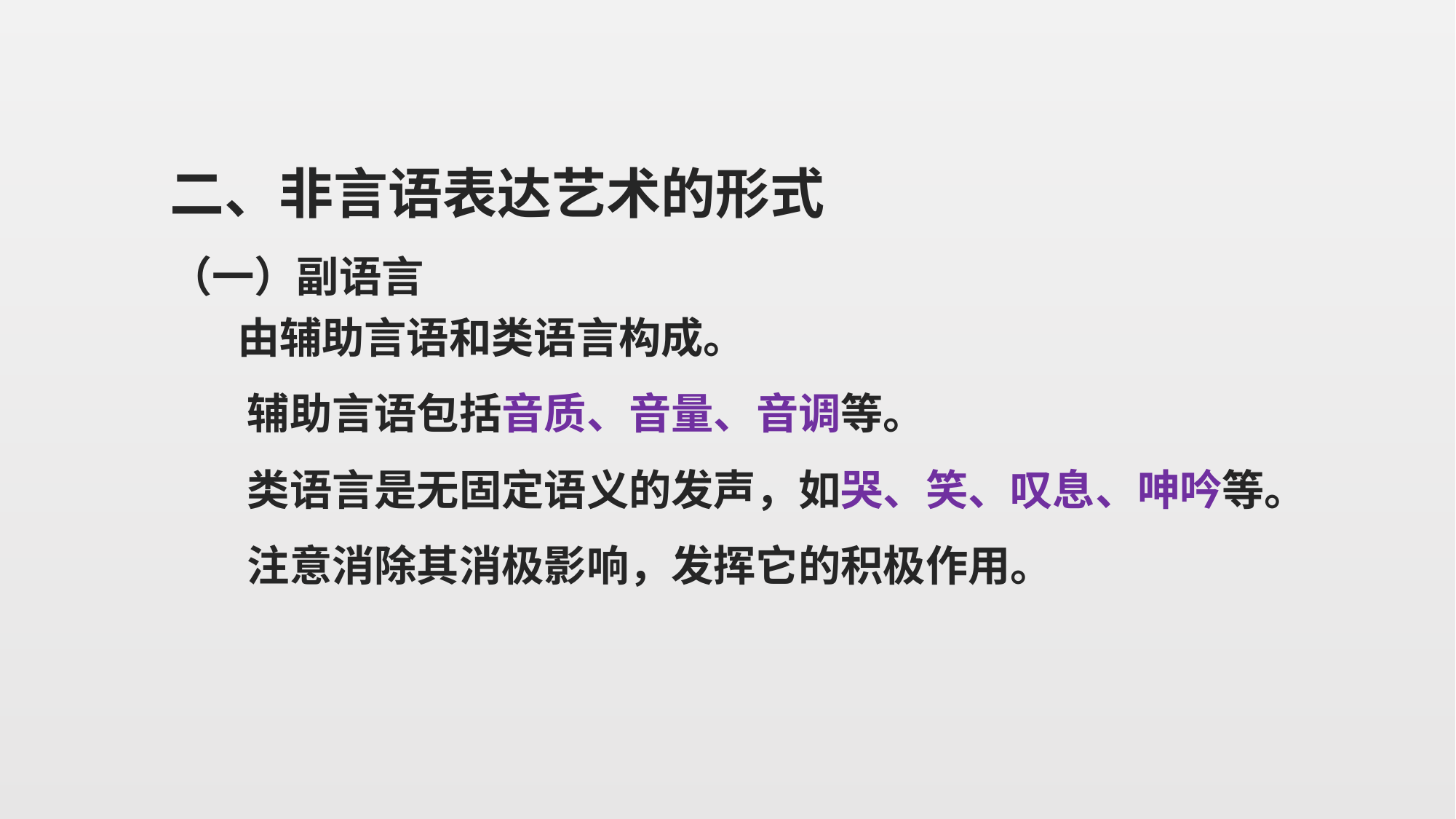

二、非言语表达艺术的形式
（一）副语言
       由辅助言语和类语言构成。
       辅助言语包括音质、音量、音调等。
       类语言是无固定语义的发声，如哭、笑、叹息、呻吟等。
       注意消除其消极影响，发挥它的积极作用。